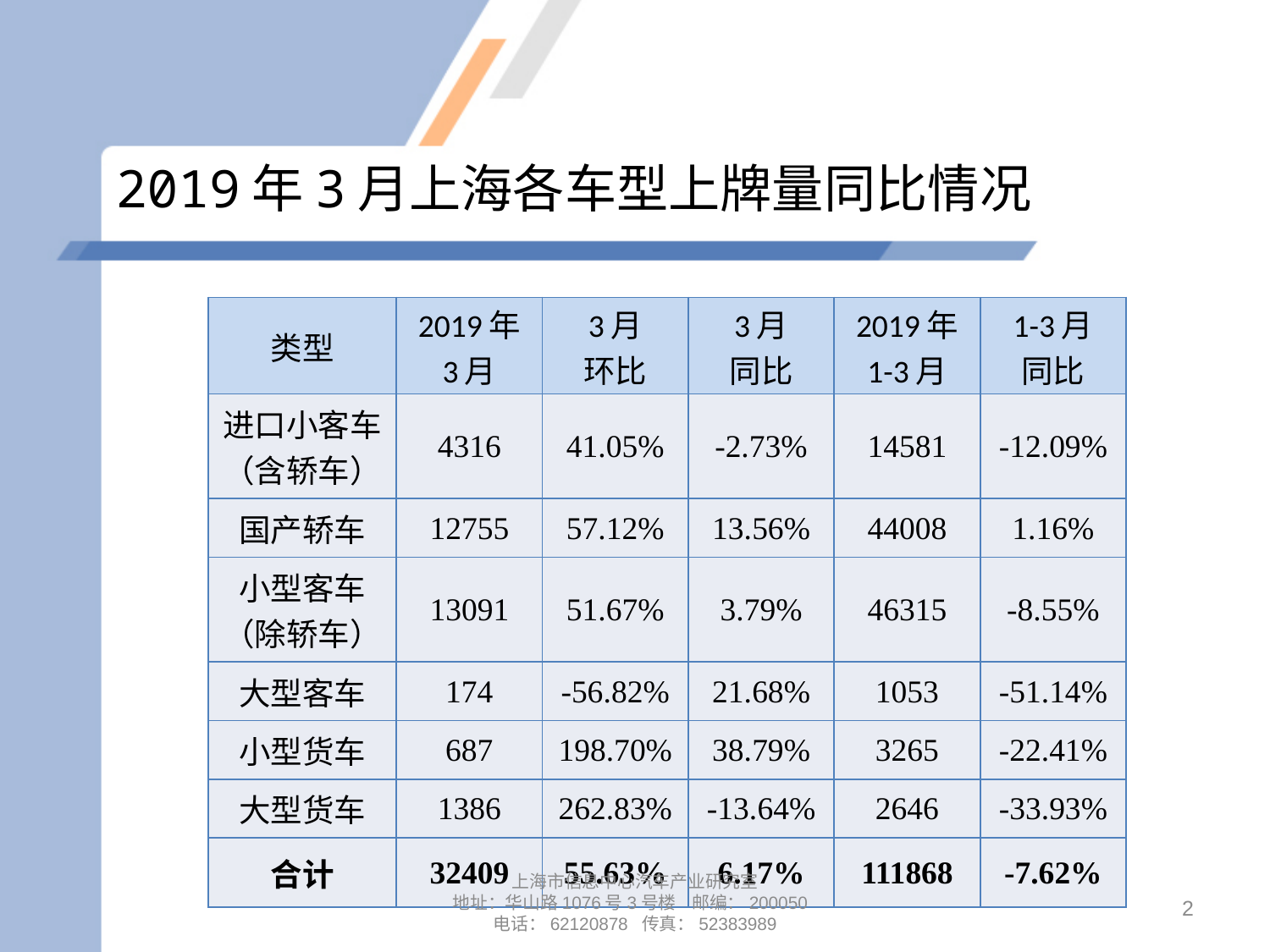

# 2019年3月上海各车型上牌量同比情况

| 类型 | 2019年 3月 | 3月 环比 | 3月 同比 | 2019年 1-3月 | 1-3月 同比 |
| --- | --- | --- | --- | --- | --- |
| 进口小客车 （含轿车） | 4316 | 41.05% | -2.73% | 14581 | -12.09% |
| 国产轿车 | 12755 | 57.12% | 13.56% | 44008 | 1.16% |
| 小型客车 （除轿车） | 13091 | 51.67% | 3.79% | 46315 | -8.55% |
| 大型客车 | 174 | -56.82% | 21.68% | 1053 | -51.14% |
| 小型货车 | 687 | 198.70% | 38.79% | 3265 | -22.41% |
| 大型货车 | 1386 | 262.83% | -13.64% | 2646 | -33.93% |
| 合计 | 32409 | 55.63% | 6.17% | 111868 | -7.62% |
上海市信息中心汽车产业研究室
地址：华山路1076号3号楼    邮编：200050
电话：62120878  传真：52383989

2